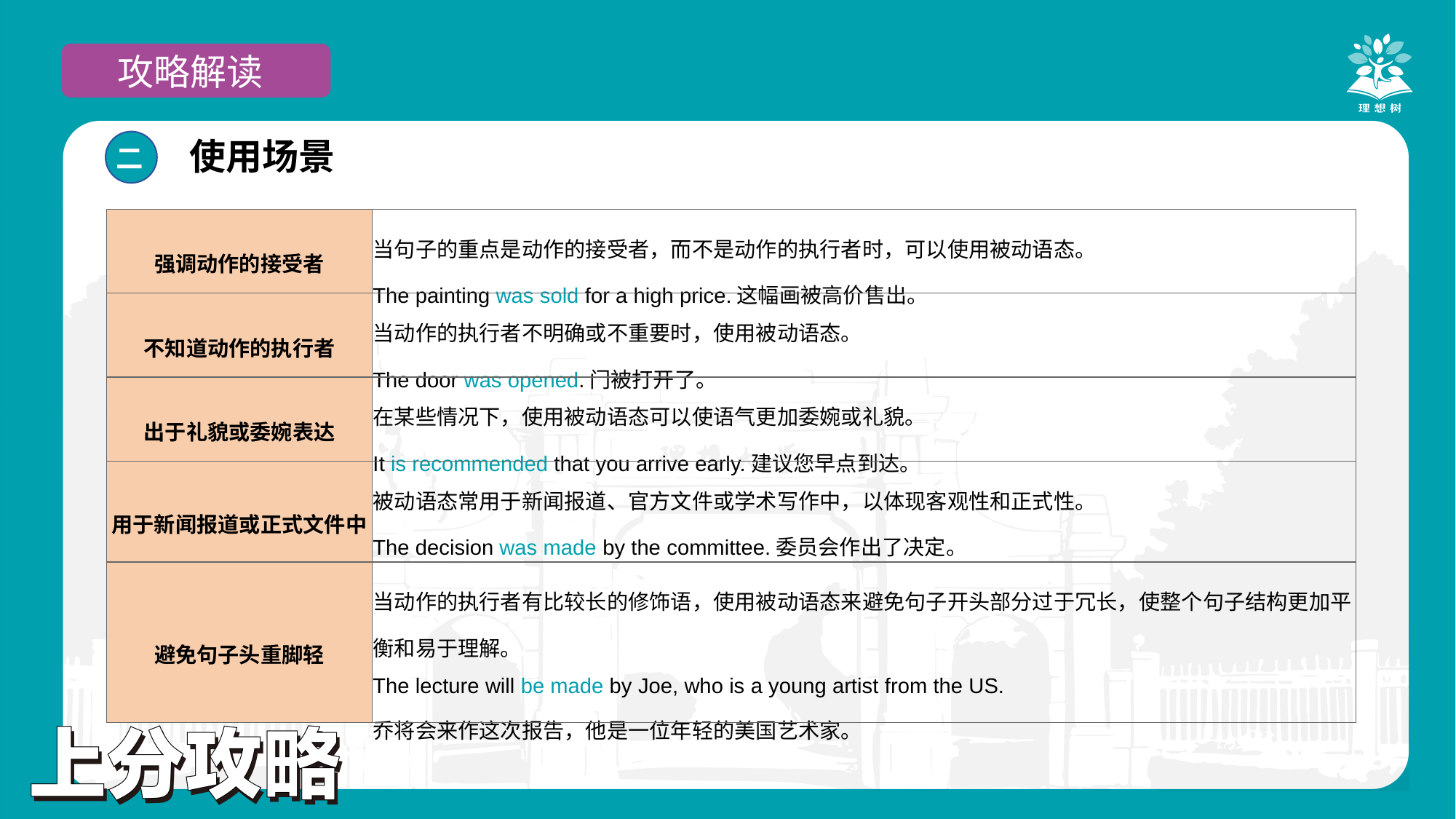

攻略解读
使用场景

二
| 强调动作的接受者 | 当句子的重点是动作的接受者，而不是动作的执行者时，可以使用被动语态。 The painting was sold for a high price.这幅画被高价售出。 |
| --- | --- |
| 不知道动作的执行者 | 当动作的执行者不明确或不重要时，使用被动语态。 The door was opened.门被打开了。 |
| 出于礼貌或委婉表达 | 在某些情况下，使用被动语态可以使语气更加委婉或礼貌。 It is recommended that you arrive early.建议您早点到达。 |
| 用于新闻报道或正式文件中 | 被动语态常用于新闻报道、官方文件或学术写作中，以体现客观性和正式性。 The decision was made by the committee.委员会作出了决定。 |
| 避免句子头重脚轻 | 当动作的执行者有比较长的修饰语，使用被动语态来避免句子开头部分过于冗长，使整个句子结构更加平衡和易于理解。 The lecture will be made by Joe, who is a young artist from the US. 乔将会来作这次报告，他是一位年轻的美国艺术家。 |